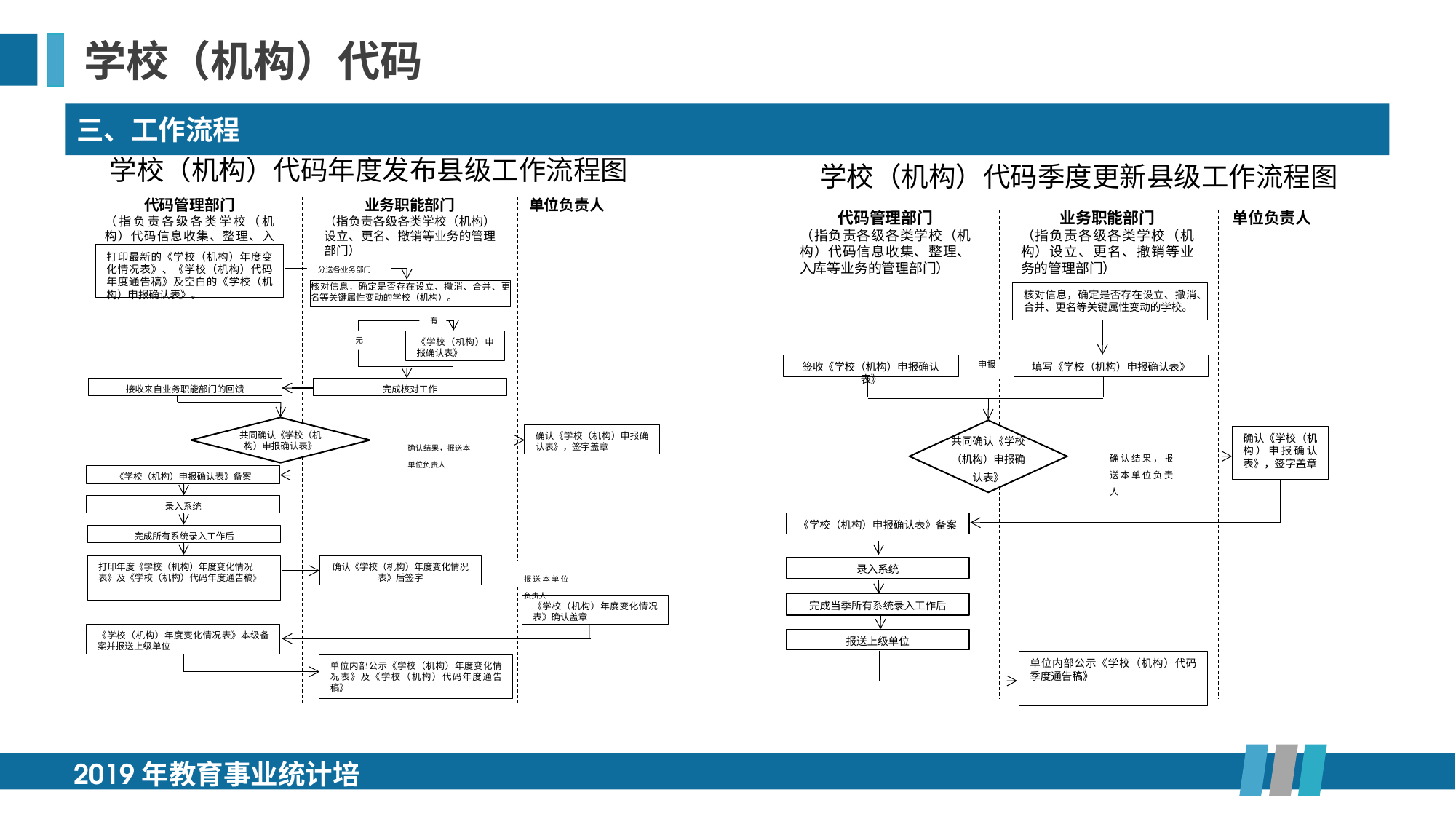

学校（机构）代码

三、工作流程
学校（机构）代码年度发布县级工作流程图
学校（机构）代码季度更新县级工作流程图
代码管理部门
（指负责各级各类学校（机构）代码信息收集、整理、入库等业务的管理部门）
单位负责人
业务职能部门
（指负责各级各类学校（机构）设立、更名、撤销等业务的管理部门）
打印最新的《学校（机构）年度变化情况表》、《学校（机构）代码年度通告稿》及空白的《学校（机构）申报确认表》。
分送各业务部门
核对信息，确定是否存在设立、撤消、合并、更名等关键属性变动的学校（机构）。
有
无
《学校（机构）申报确认表》
接收来自业务职能部门的回馈
完成核对工作
共同确认《学校（机构）申报确认表》
确认《学校（机构）申报确认表》，签字盖章

确认结果，报送本单位负责人
《学校（机构）申报确认表》备案
录入系统
完成所有系统录入工作后
打印年度《学校（机构）年度变化情况表》及《学校（机构）代码年度通告稿》
确认《学校（机构）年度变化情况表》后签字
报送本单位负责人
《学校（机构）年度变化情况表》确认盖章
《学校（机构）年度变化情况表》本级备案并报送上级单位
单位内部公示《学校（机构）年度变化情况表》及《学校（机构）代码年度通告稿》
代码管理部门
（指负责各级各类学校（机构）代码信息收集、整理、入库等业务的管理部门）

业务职能部门
（指负责各级各类学校（机构）设立、更名、撤销等业务的管理部门）

单位负责人
核对信息，确定是否存在设立、撤消、合并、更名等关键属性变动的学校。
填写《学校（机构）申报确认表》
签收《学校（机构）申报确认表》

申报
共同确认《学校（机构）申报确认表》
确认《学校（机构）申报确认表》，签字盖章
确认结果，报送本单位负责人
《学校（机构）申报确认表》备案
录入系统
完成当季所有系统录入工作后
报送上级单位
单位内部公示《学校（机构）代码季度通告稿》

2019年教育事业统计培训